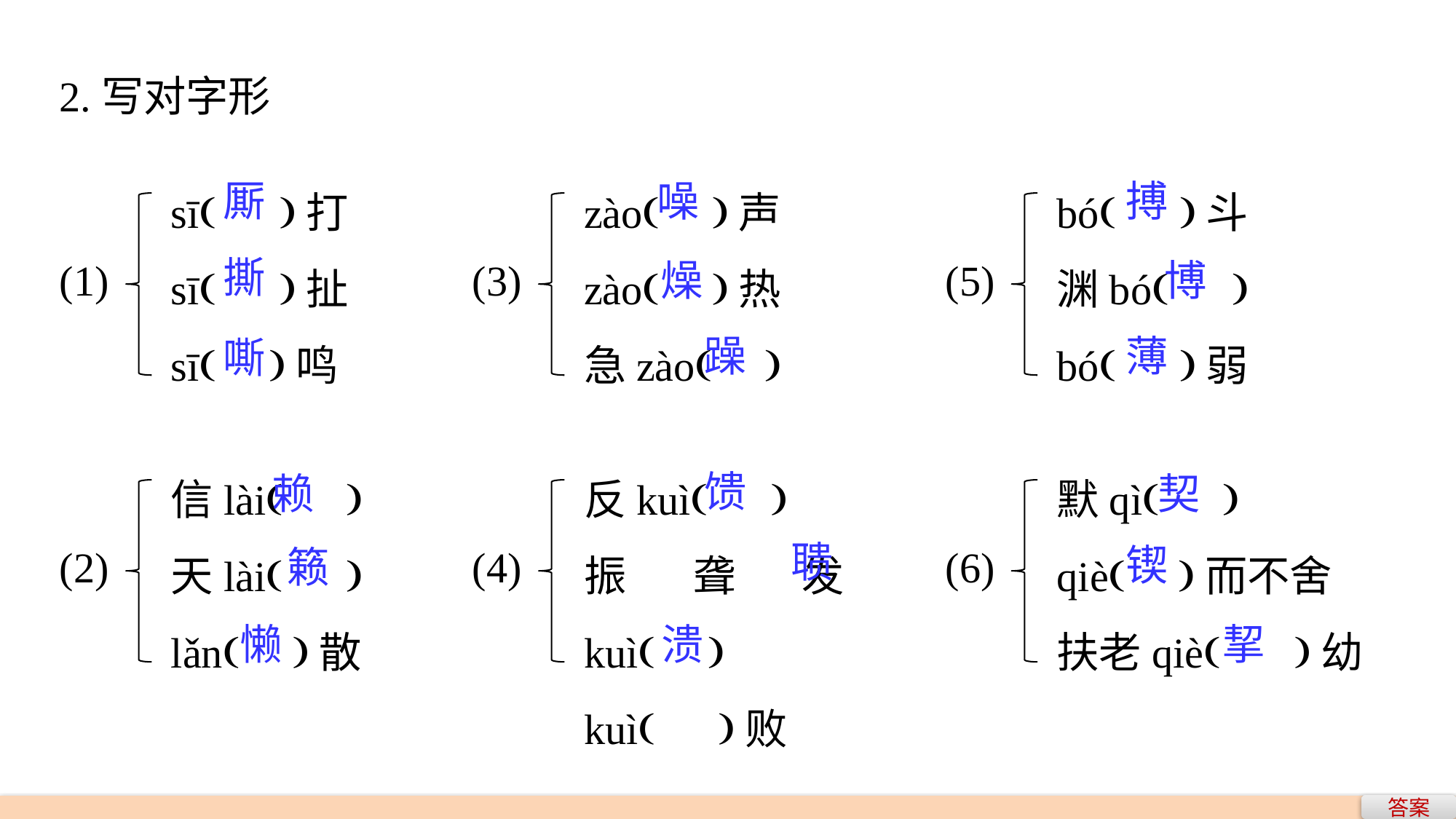

2.写对字形
sī(      )打
sī(      )扯
sī(     )鸣
zào(     )声
zào(     )热
急zào(     )
bó(      )斗
渊bó(      )
bó(      )弱
厮
噪
搏

撕
(1)
(3)
燥
(5)
博
躁
薄
嘶
信lài(      )
天lài(      )
lǎn(     )散
反kuì(      )
振聋发kuì(     )
kuì(      )败
默qì(      )
qiè(     )而不舍
扶老qiè(       )幼
馈
赖
契

聩
锲
(2)
籁
(4)
(6)
懒
溃
挈
答案